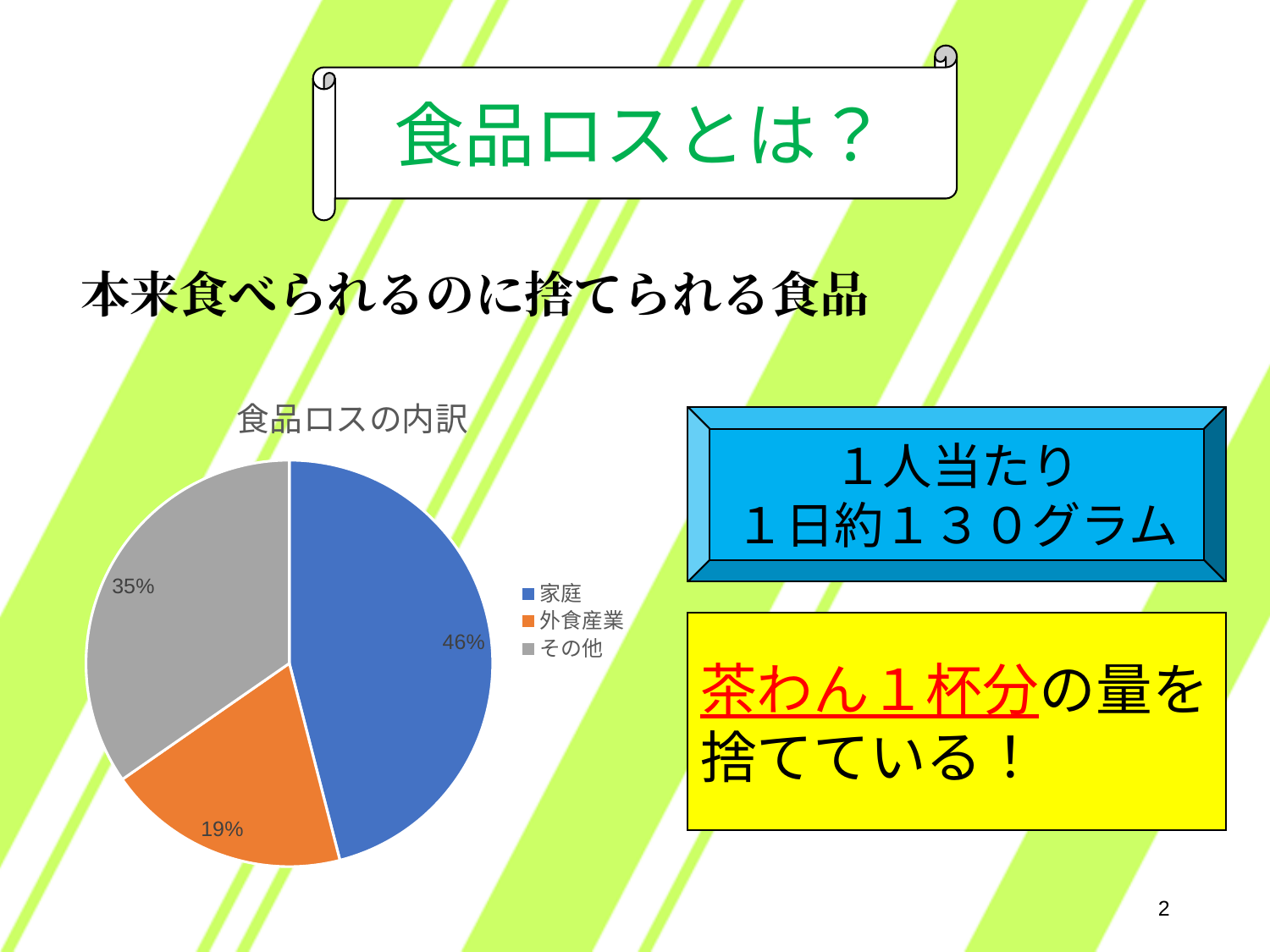

食品ロスとは？
本来食べられるのに捨てられる食品

### Chart: 食品ロスの内訳

| Category | 発生量 |
|---|---|
| 家庭 | 276.0 |
| 外食産業 | 116.0 |
| その他 | 208.0 |
１人当たり
１日約１３０グラム
茶わん１杯分の量を
捨てている！
2